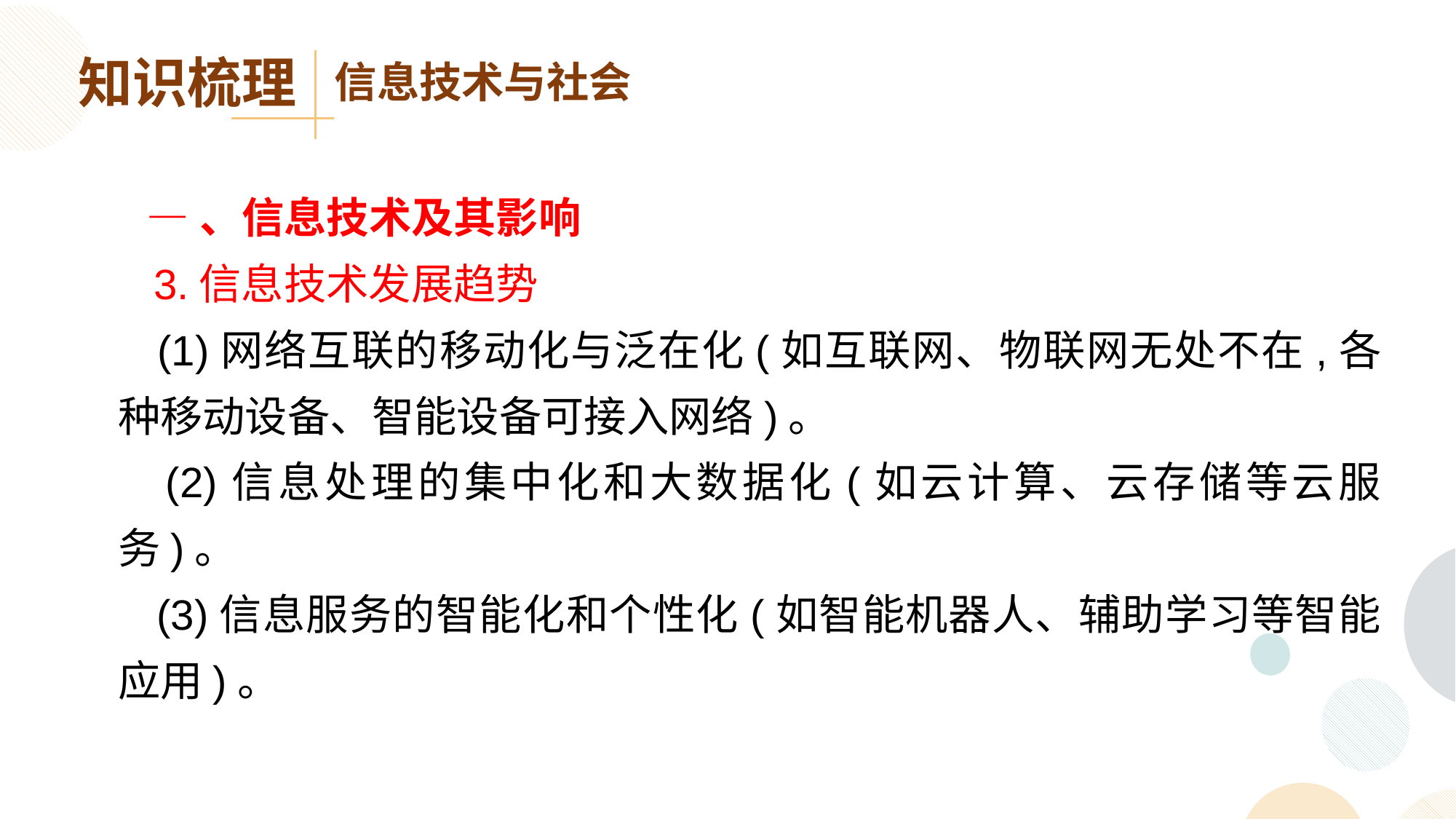

知识梳理
信息技术与社会
   —、信息技术及其影响
   3.信息技术发展趋势
   (1)网络互联的移动化与泛在化(如互联网、物联网无处不在,各种移动设备、智能设备可接入网络)。
   (2)信息处理的集中化和大数据化(如云计算、云存储等云服务)。
   (3)信息服务的智能化和个性化(如智能机器人、辅助学习等智能应用)。